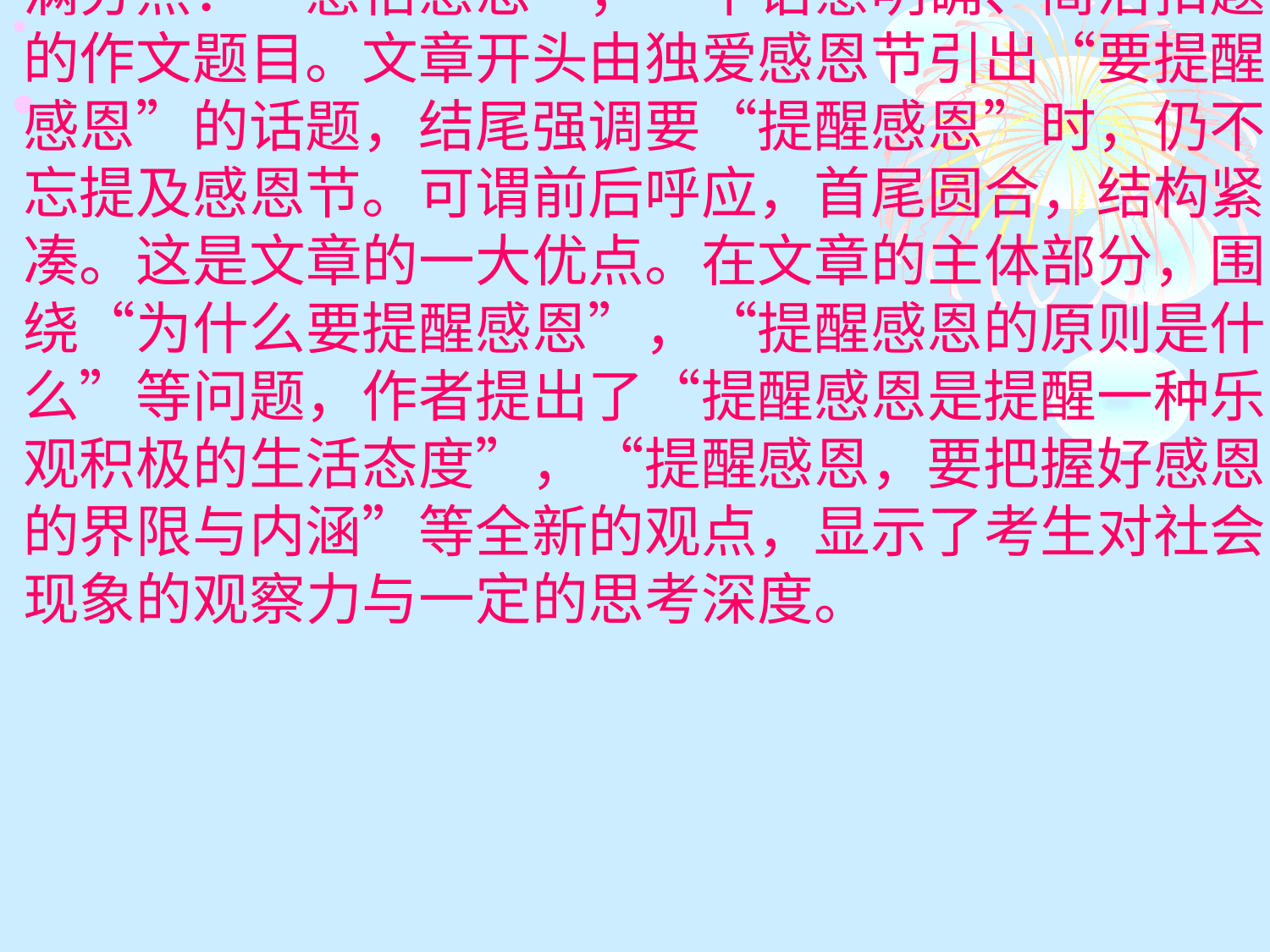

满分解秘：文章行文大胆，收放自如，笔法娴熟，是篇颇具思想深度的大气文章。
满分点：“感悟感恩”，一个语意明确、简洁扣题的作文题目。文章开头由独爱感恩节引出“要提醒感恩”的话题，结尾强调要“提醒感恩”时，仍不忘提及感恩节。可谓前后呼应，首尾圆合，结构紧凑。这是文章的一大优点。在文章的主体部分，围绕“为什么要提醒感恩”，“提醒感恩的原则是什么”等问题，作者提出了“提醒感恩是提醒一种乐观积极的生活态度”，“提醒感恩，要把握好感恩的界限与内涵”等全新的观点，显示了考生对社会现象的观察力与一定的思考深度。